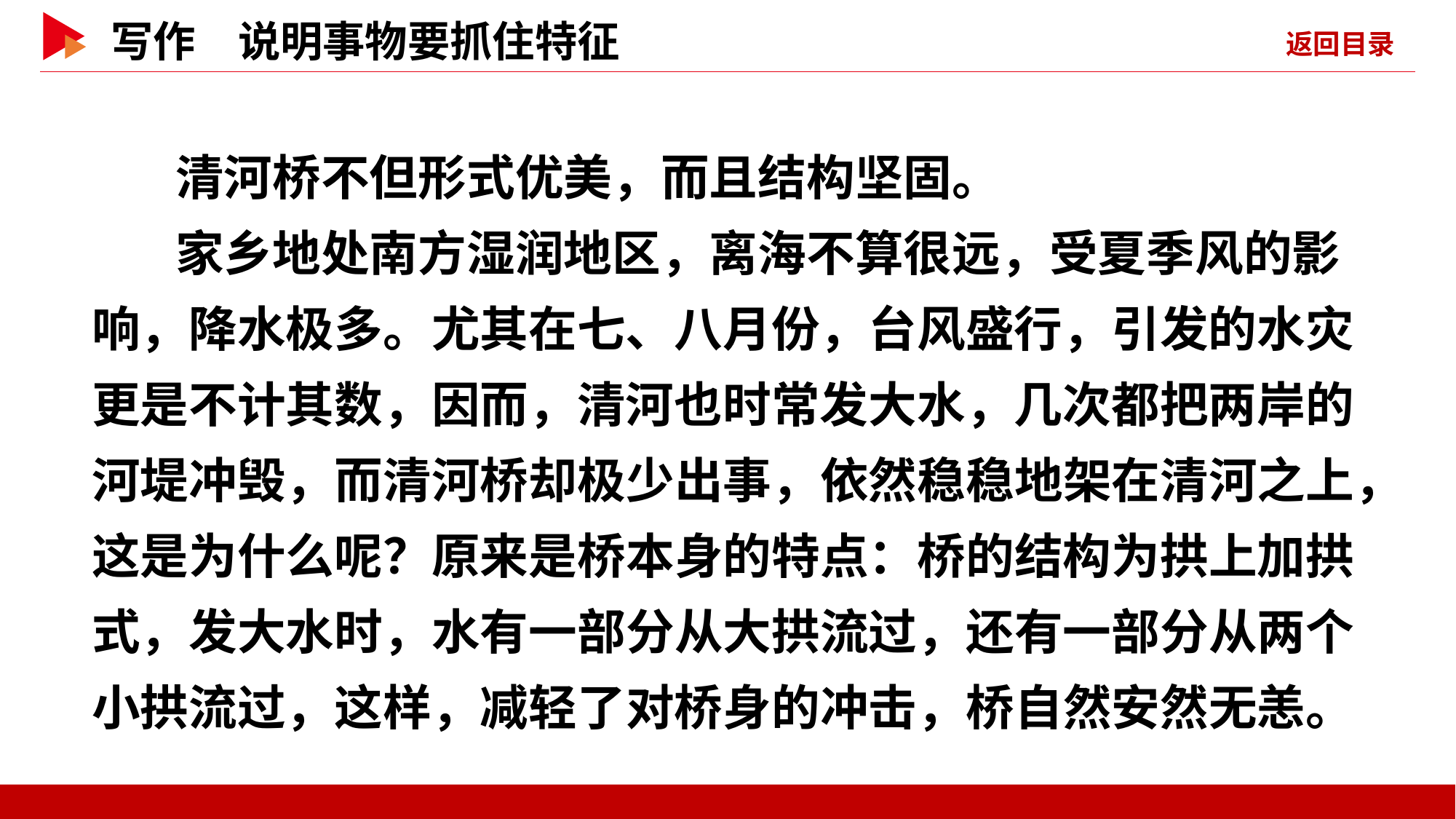

清河桥不但形式优美，而且结构坚固。
家乡地处南方湿润地区，离海不算很远，受夏季风的影响，降水极多。尤其在七、八月份，台风盛行，引发的水灾更是不计其数，因而，清河也时常发大水，几次都把两岸的河堤冲毁，而清河桥却极少出事，依然稳稳地架在清河之上，这是为什么呢？原来是桥本身的特点：桥的结构为拱上加拱式，发大水时，水有一部分从大拱流过，还有一部分从两个小拱流过，这样，减轻了对桥身的冲击，桥自然安然无恙。